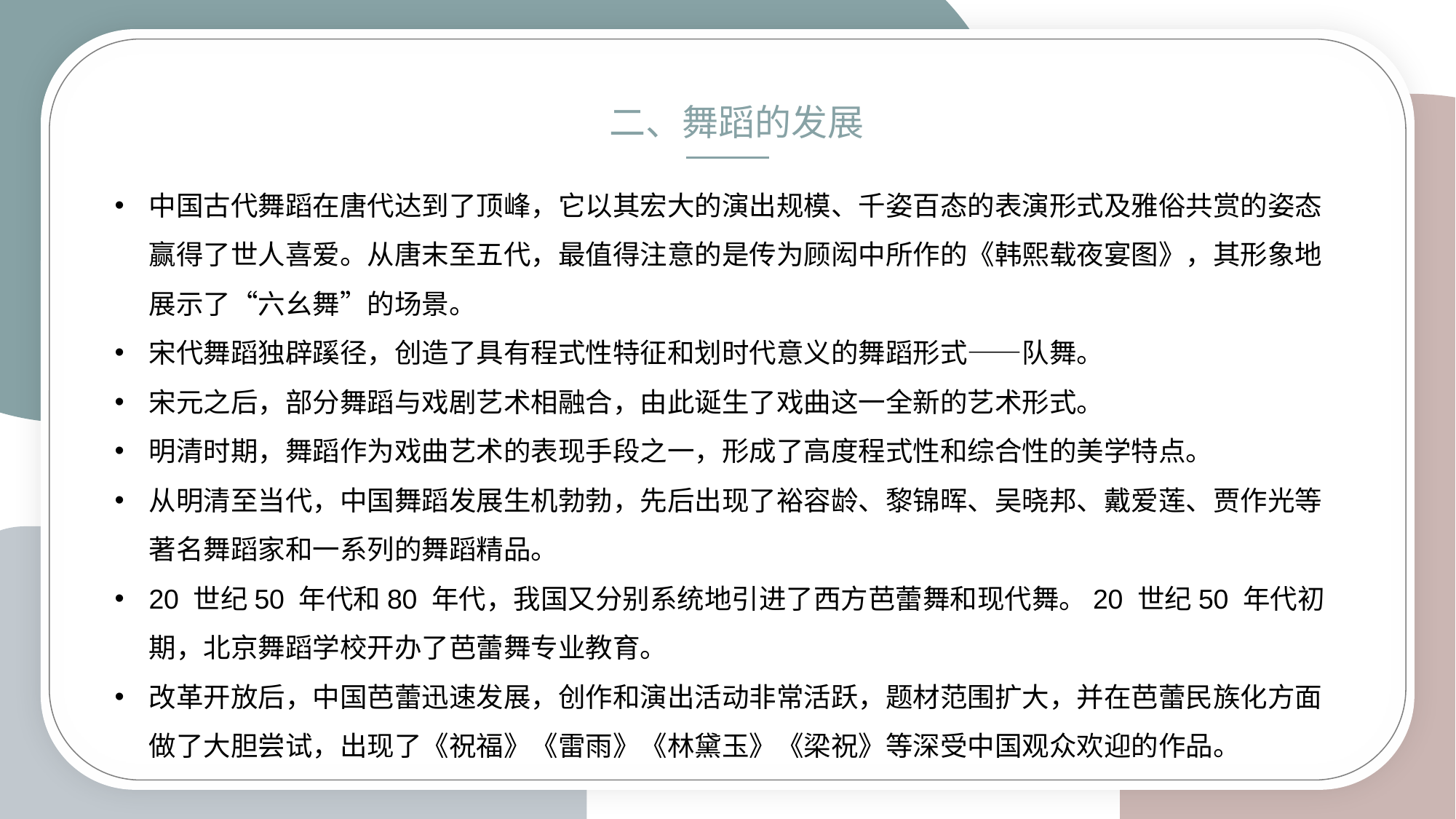

二、舞蹈的发展

中国古代舞蹈在唐代达到了顶峰，它以其宏大的演出规模、千姿百态的表演形式及雅俗共赏的姿态赢得了世人喜爱。从唐末至五代，最值得注意的是传为顾闳中所作的《韩熙载夜宴图》，其形象地展示了“六幺舞”的场景。
宋代舞蹈独辟蹊径，创造了具有程式性特征和划时代意义的舞蹈形式——队舞。
宋元之后，部分舞蹈与戏剧艺术相融合，由此诞生了戏曲这一全新的艺术形式。
明清时期，舞蹈作为戏曲艺术的表现手段之一，形成了高度程式性和综合性的美学特点。
从明清至当代，中国舞蹈发展生机勃勃，先后出现了裕容龄、黎锦晖、吴晓邦、戴爱莲、贾作光等著名舞蹈家和一系列的舞蹈精品。
20 世纪50 年代和80 年代，我国又分别系统地引进了西方芭蕾舞和现代舞。20 世纪50 年代初期，北京舞蹈学校开办了芭蕾舞专业教育。
改革开放后，中国芭蕾迅速发展，创作和演出活动非常活跃，题材范围扩大，并在芭蕾民族化方面做了大胆尝试，出现了《祝福》《雷雨》《林黛玉》《梁祝》等深受中国观众欢迎的作品。